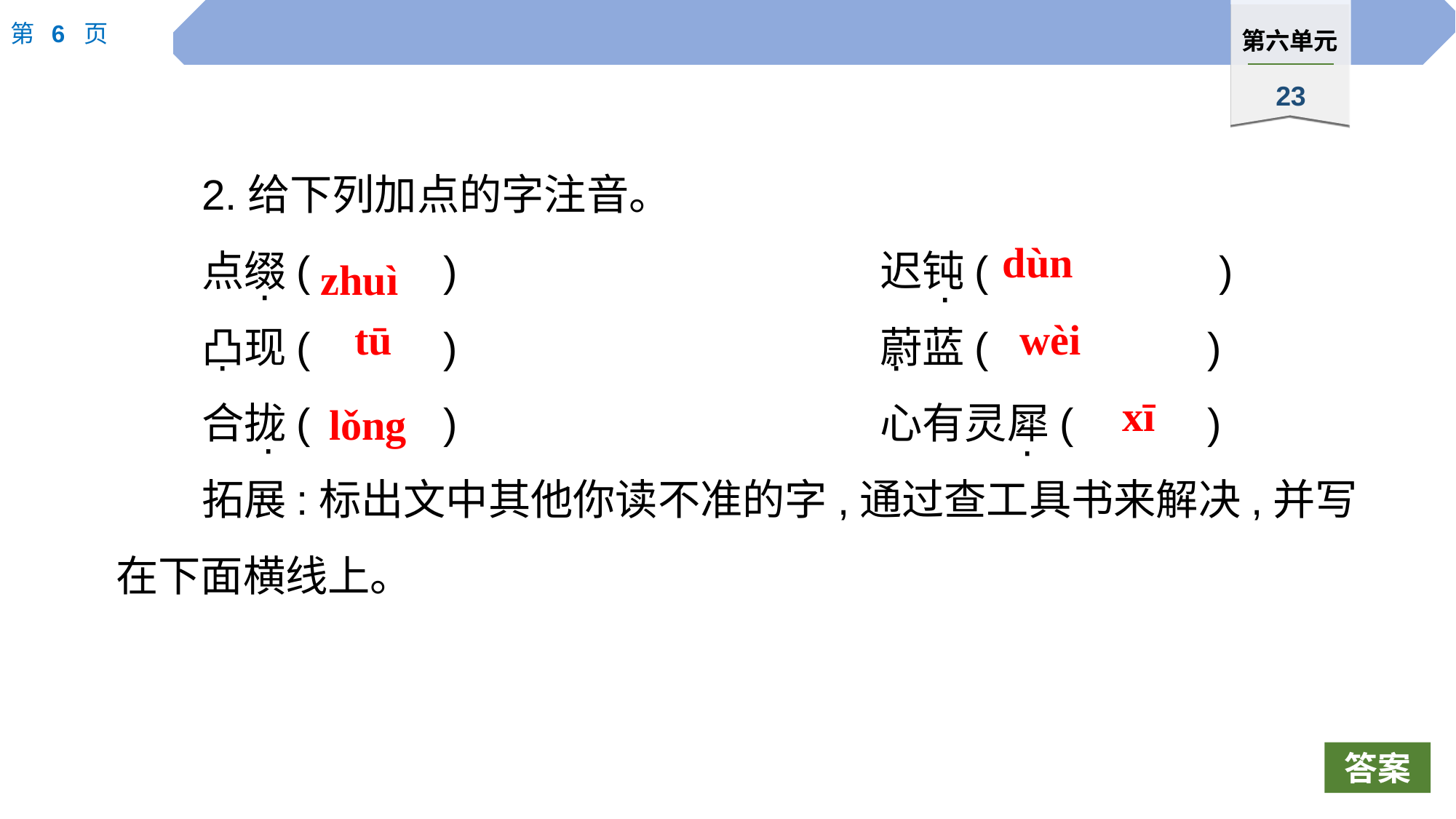

2.给下列加点的字注音。
点缀(		)　				迟钝(		 )
凸现(		)				蔚蓝(		)
合拢(		)				心有灵犀(		)
拓展:标出文中其他你读不准的字,通过查工具书来解决,并写在下面横线上。
dùn
zhuì
·
·
tū
wèi
·
·
xī
lǒng
·
·
答案